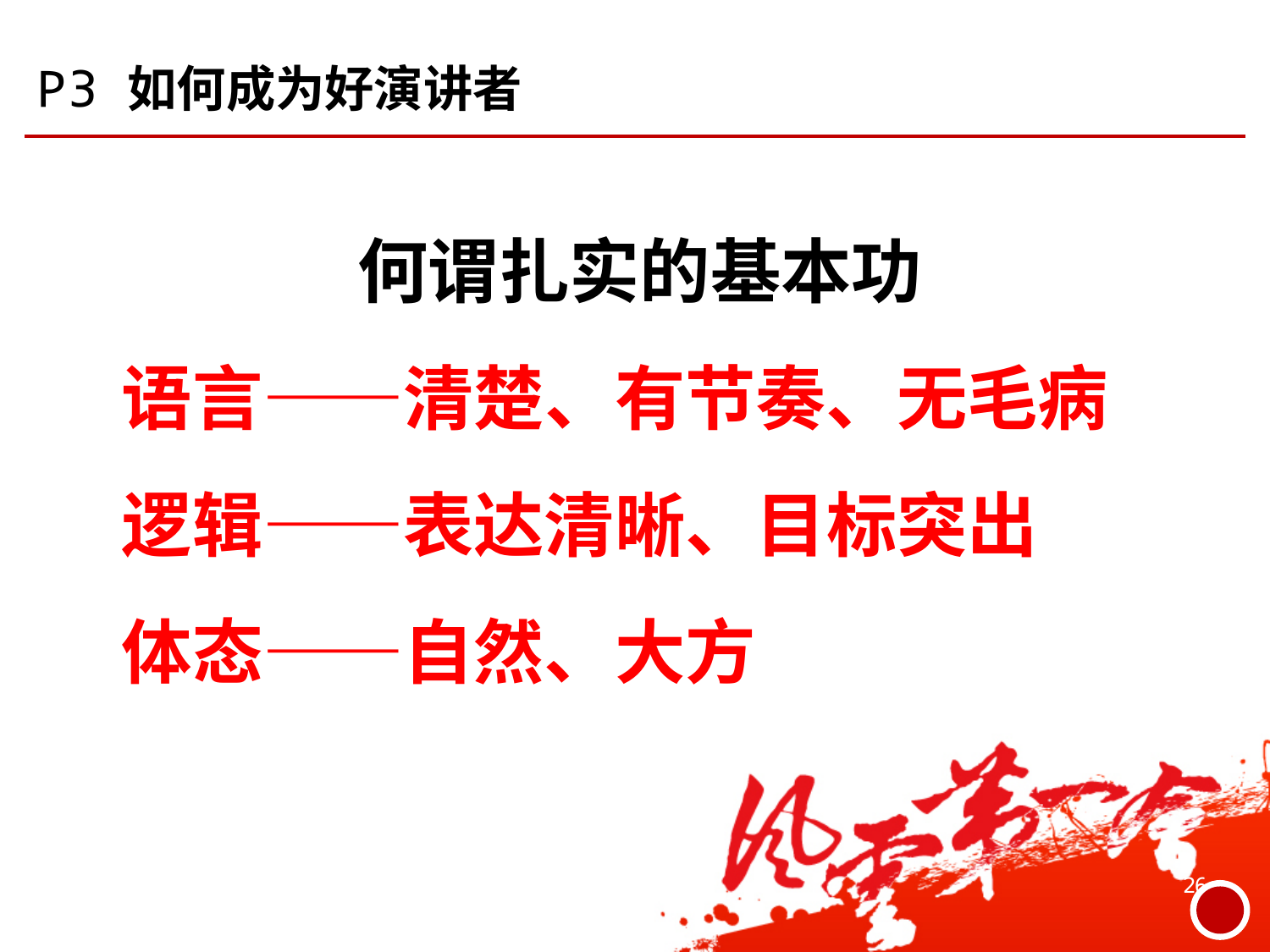

# P3 如何成为好演讲者
何谓扎实的基本功
语言——清楚、有节奏、无毛病
逻辑——表达清晰、目标突出
体态——自然、大方
26